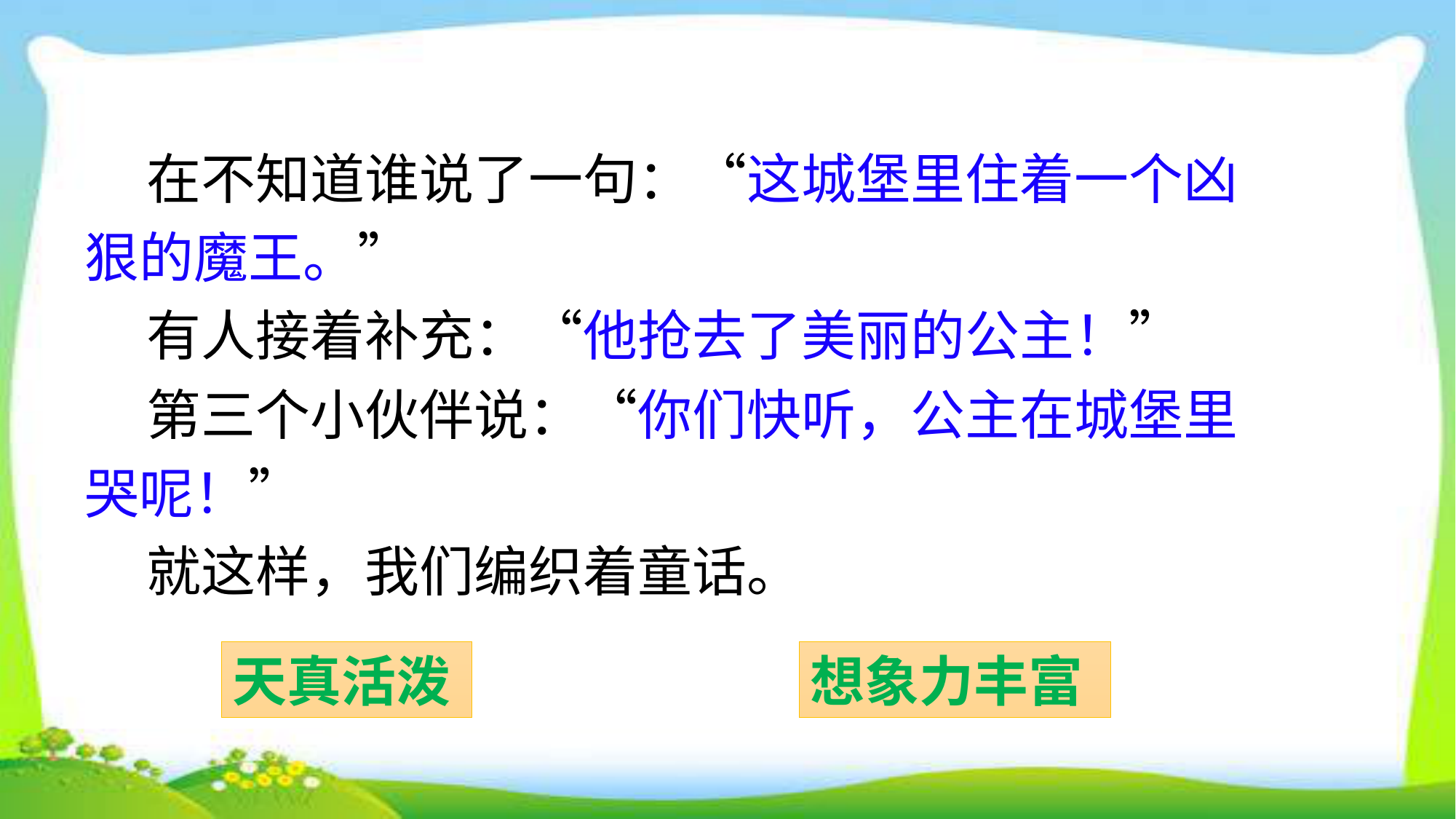

在不知道谁说了一句：“这城堡里住着一个凶狠的魔王。”
    有人接着补充：“他抢去了美丽的公主！”
    第三个小伙伴说：“你们快听，公主在城堡里哭呢！”
    就这样，我们编织着童话。
想象力丰富
天真活泼